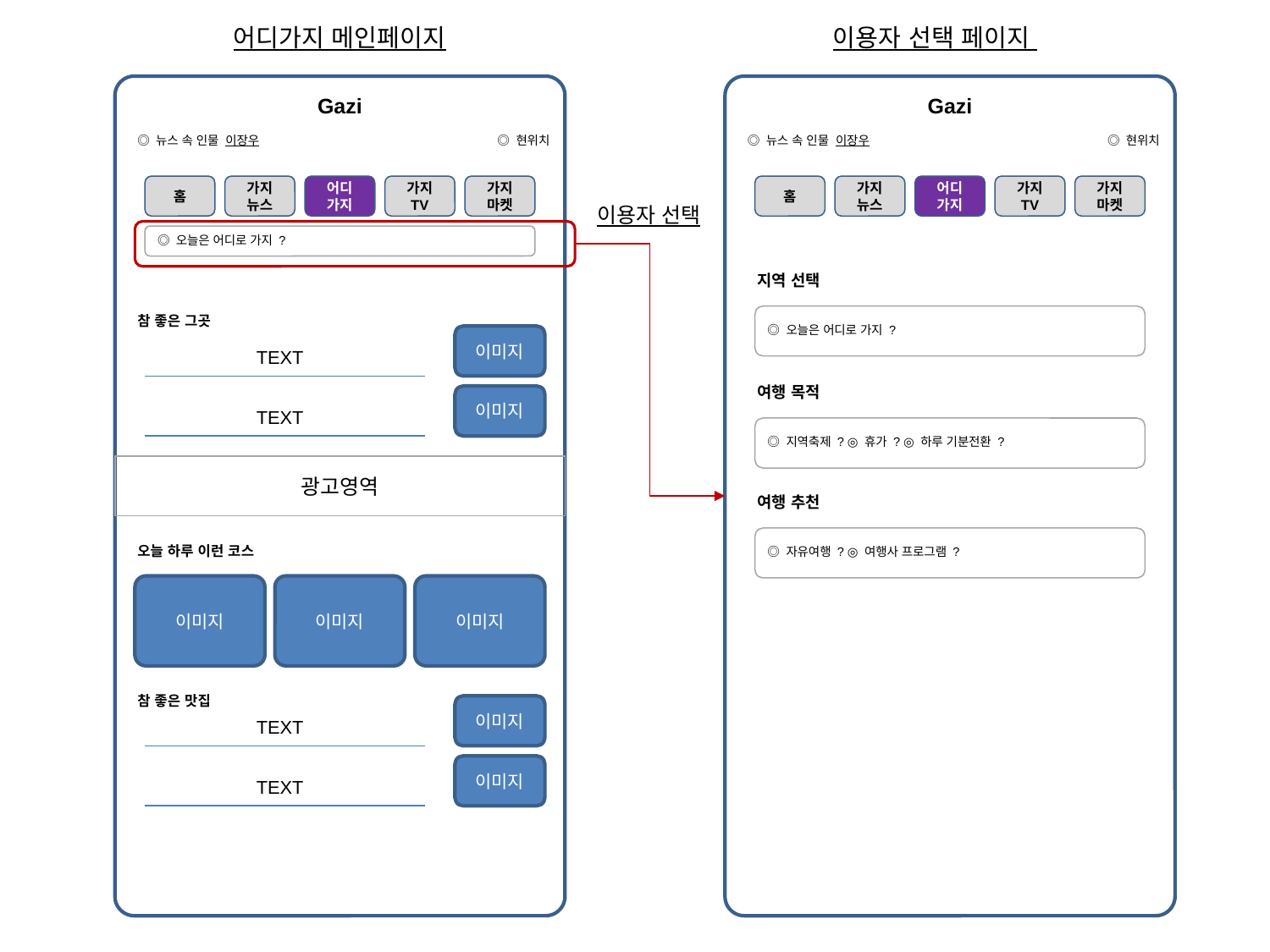

어디가지 메인페이지
이용자 선택 페이지

Gazi
Gazi
◎ 뉴스 속 인물  이장우
◎ 현위치
◎ 뉴스 속 인물  이장우
◎ 현위치
홈
가지
뉴스
어디
가지
가지
TV
가지
마켓
홈
가지
뉴스
어디
가지
가지
TV
가지
마켓
이용자 선택

◎ 오늘은 어디로 가지 ?
지역 선택

참 좋은 그곳
◎ 오늘은 어디로 가지 ?
이미지
TEXT
여행 목적
이미지
TEXT

◎ 지역축제 ? ◎ 휴가 ? ◎ 하루 기분전환 ?
광고영역
여행 추천

오늘 하루 이런 코스
◎ 자유여행 ? ◎ 여행사 프로그램 ?
이미지
이미지
이미지
참 좋은 맛집
이미지
TEXT
이미지
TEXT